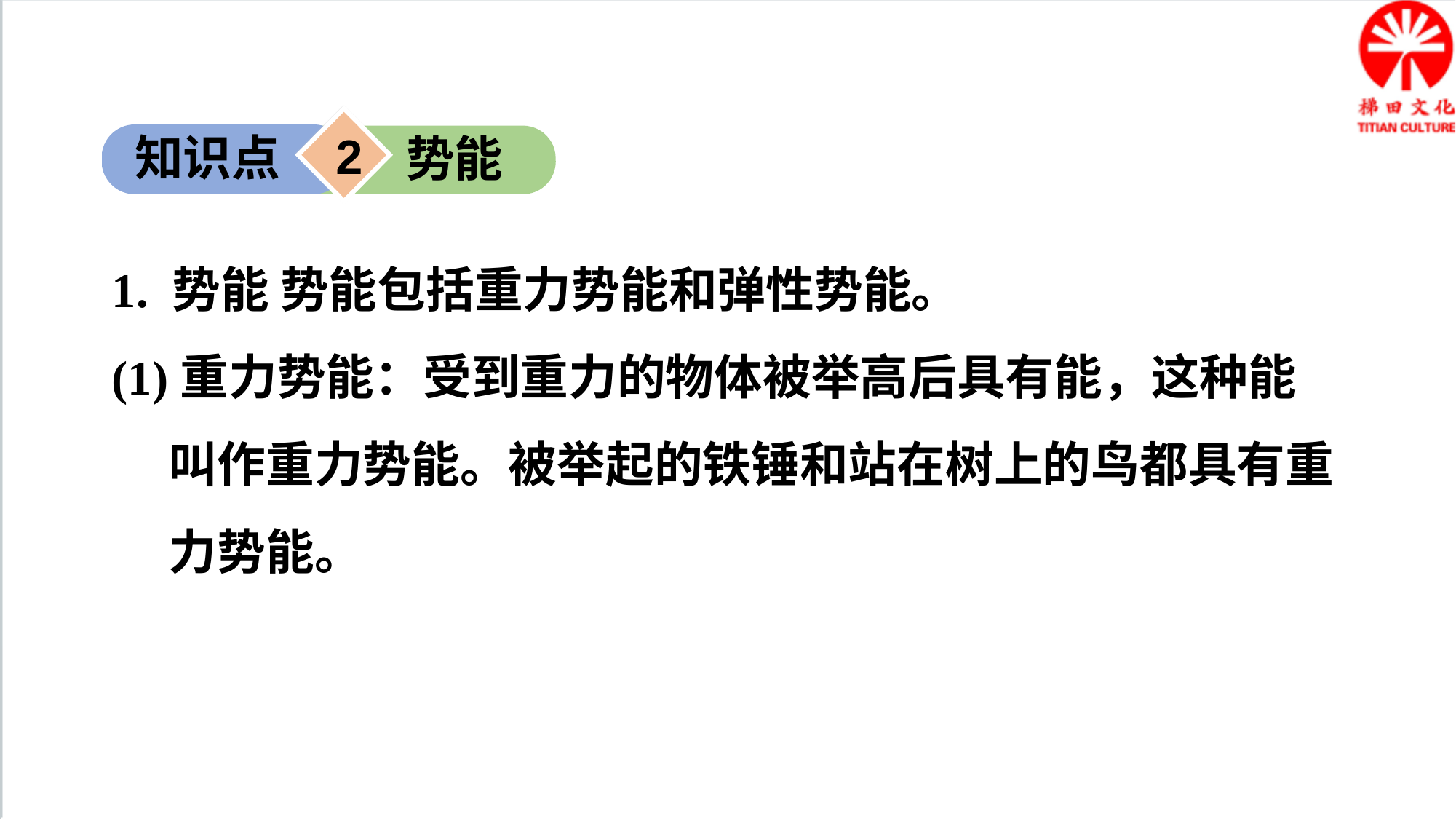

2
知识点
势能

1. 势能 势能包括重力势能和弹性势能。
(1)重力势能：受到重力的物体被举高后具有能，这种能叫作重力势能。被举起的铁锤和站在树上的鸟都具有重力势能。